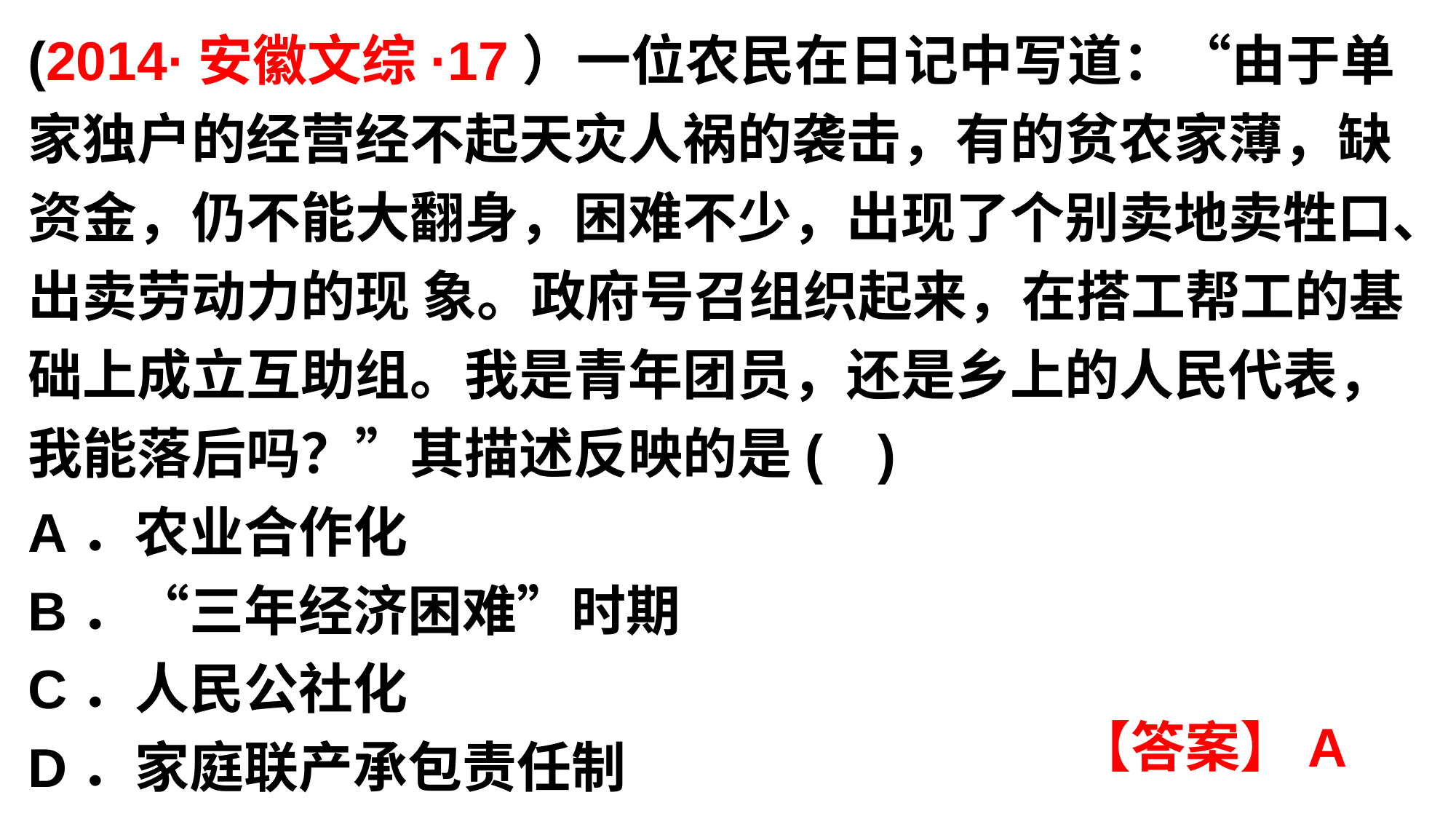

(2014·安徽文综·17）一位农民在日记中写道：“由于单家独户的经营经不起天灾人祸的袭击，有的贫农家薄，缺资金，仍不能大翻身，困难不少，出现了个别卖地卖牲口、出卖劳动力的现 象。政府号召组织起来，在搭工帮工的基础上成立互助组。我是青年团员，还是乡上的人民代表，我能落后吗？”其描述反映的是(  )
A．农业合作化
B．“三年经济困难”时期
C．人民公社化
D．家庭联产承包责任制
【答案】A